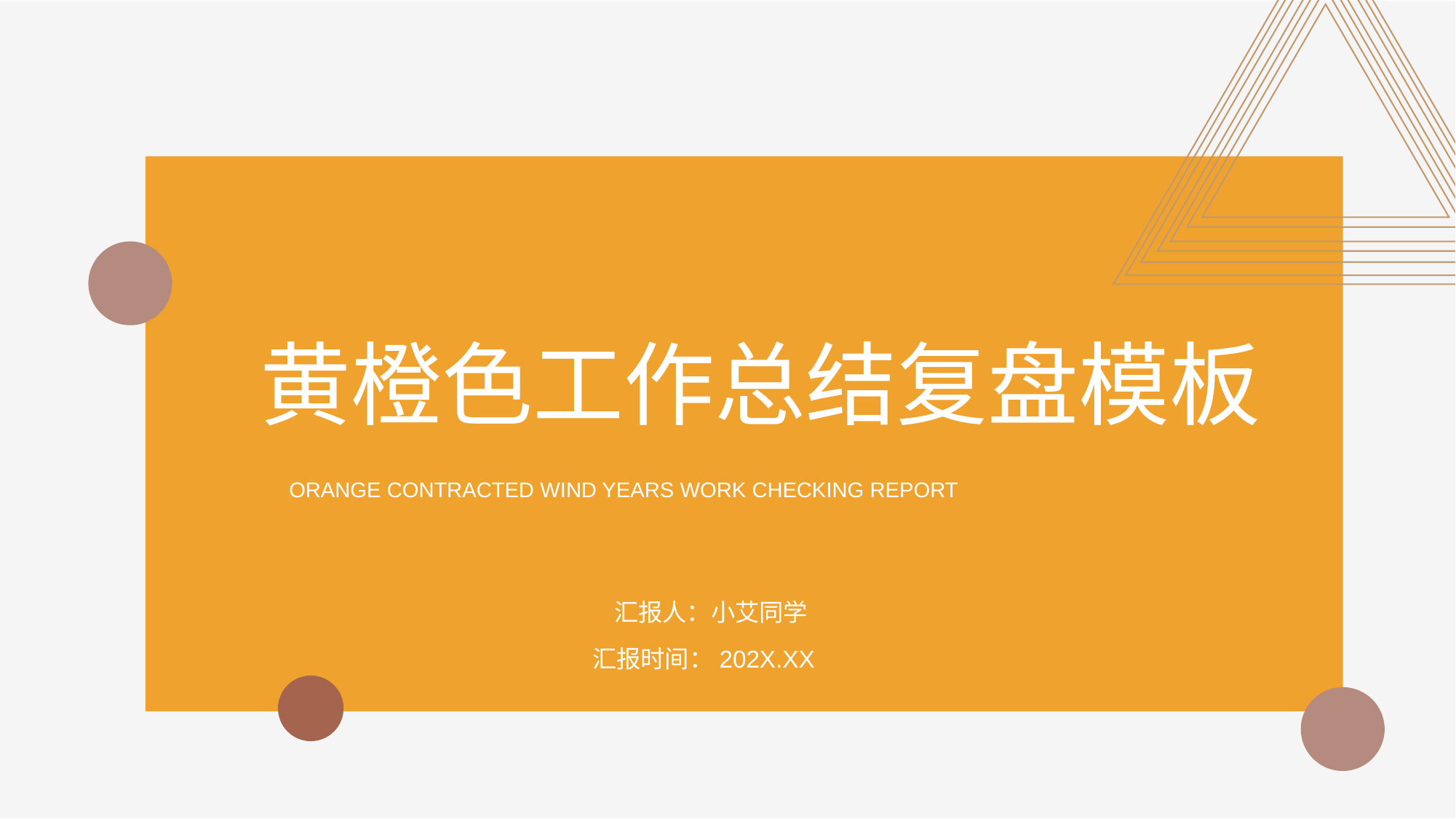

黄橙色工作总结复盘模板
ORANGE CONTRACTED WIND YEARS WORK CHECKING REPORT
汇报人：小艾同学
汇报时间：202X.XX